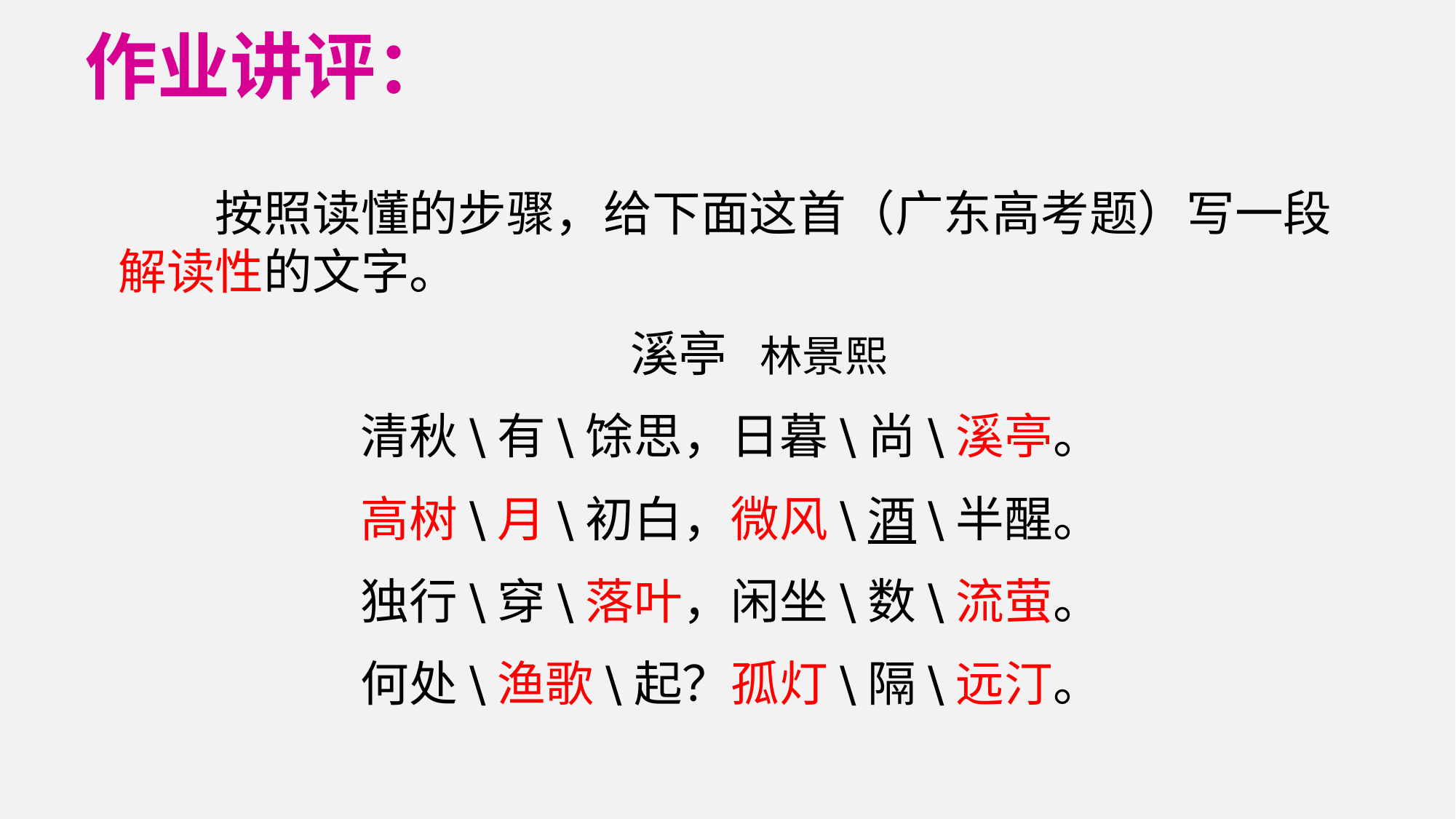

作业讲评：
　　按照读懂的步骤，给下面这首（广东高考题）写一段解读性的文字。
    溪亭   林景熙
清秋\有\馀思，日暮\尚\溪亭。
高树\月\初白，微风\酒\半醒。
独行\穿\落叶，闲坐\数\流萤。
何处\渔歌\起？孤灯\隔\远汀。